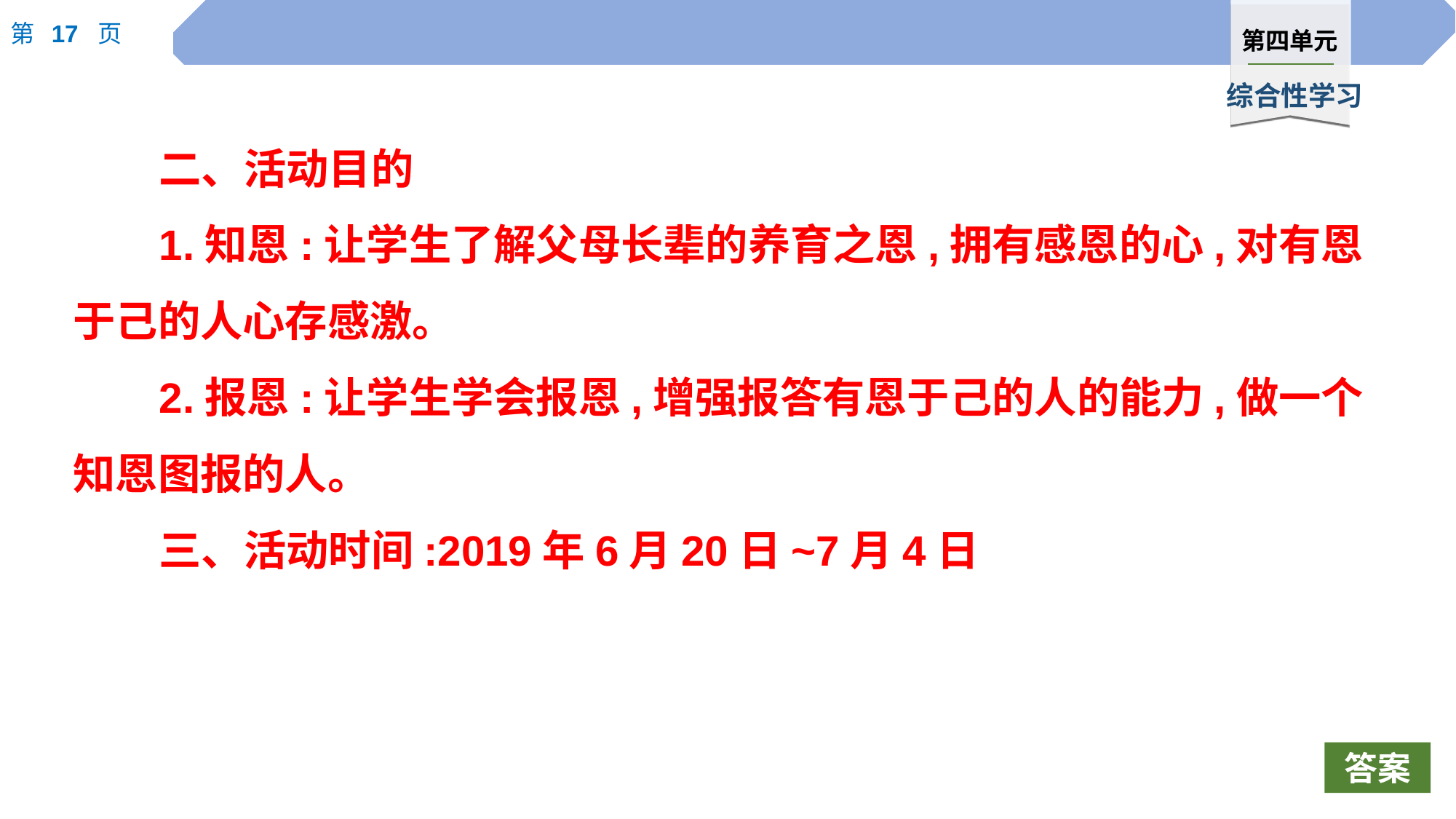

二、活动目的
1.知恩:让学生了解父母长辈的养育之恩,拥有感恩的心,对有恩于己的人心存感激。
2.报恩:让学生学会报恩,增强报答有恩于己的人的能力,做一个知恩图报的人。
三、活动时间:2019年6月20日~7月4日
答案